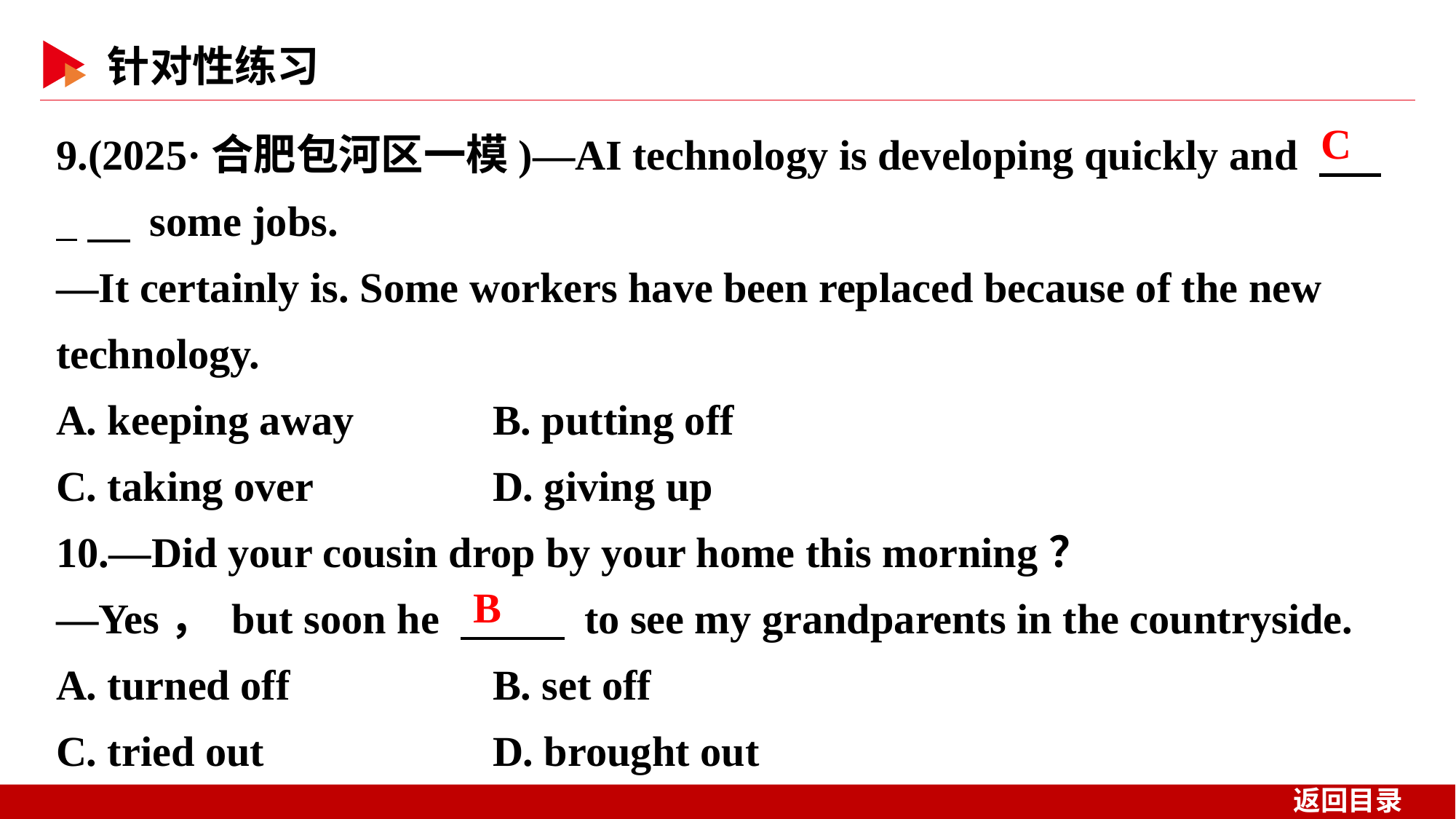

9.(2025·合肥包河区一模)—AI technology is developing quickly and 　   _　 some jobs.
—It certainly is. Some workers have been replaced because of the new technology.
A. keeping away    	B. putting off
C. taking over            	D. giving up
10.—Did your cousin drop by your home this morning？
—Yes， but soon he 　  　 to see my grandparents in the countryside.
A. turned off                	B. set off
C. tried out                	D. brought out
  C
B